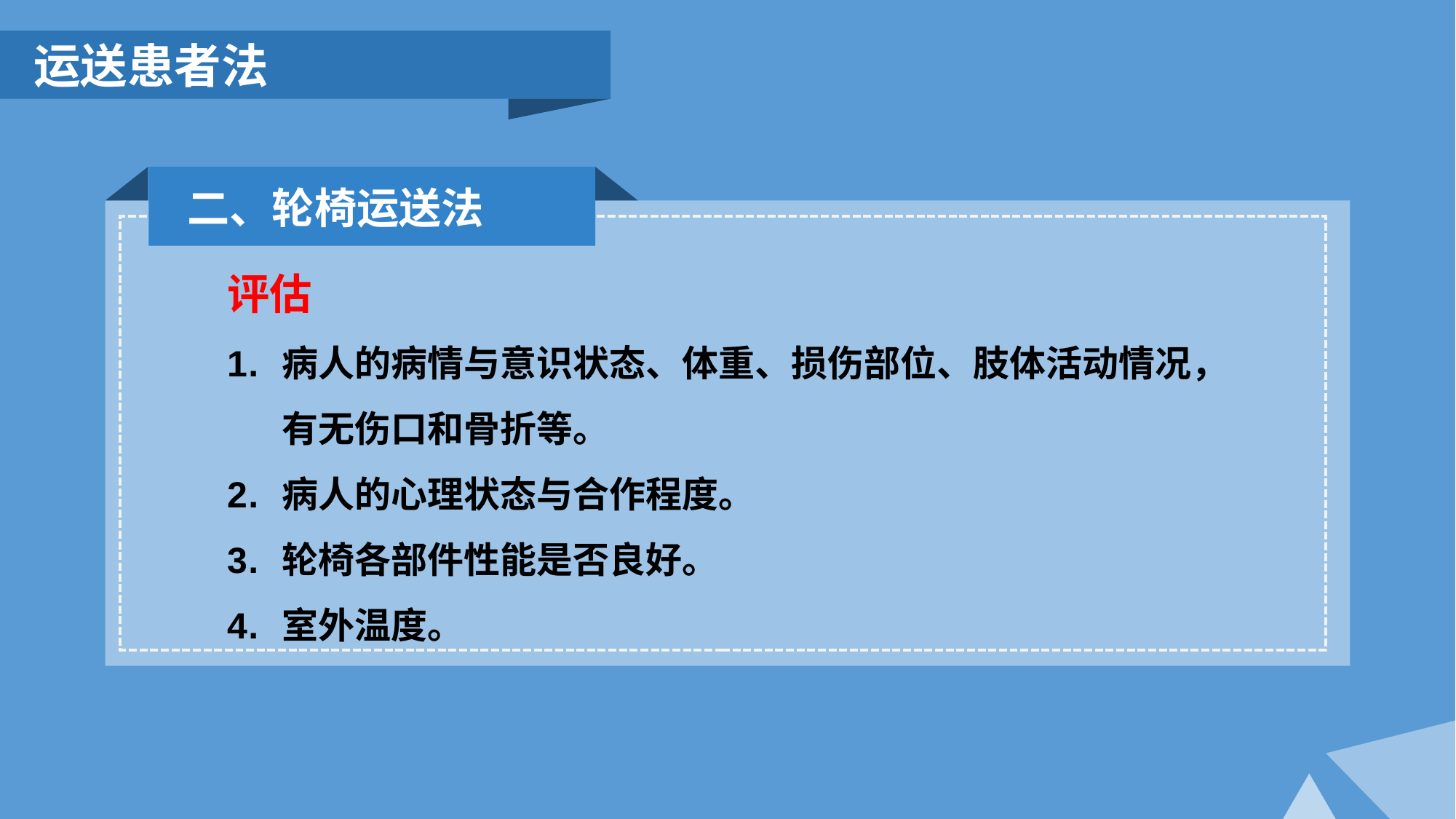

运送患者法

二、轮椅运送法

评估
病人的病情与意识状态、体重、损伤部位、肢体活动情况，有无伤口和骨折等。
病人的心理状态与合作程度。
轮椅各部件性能是否良好。
室外温度。